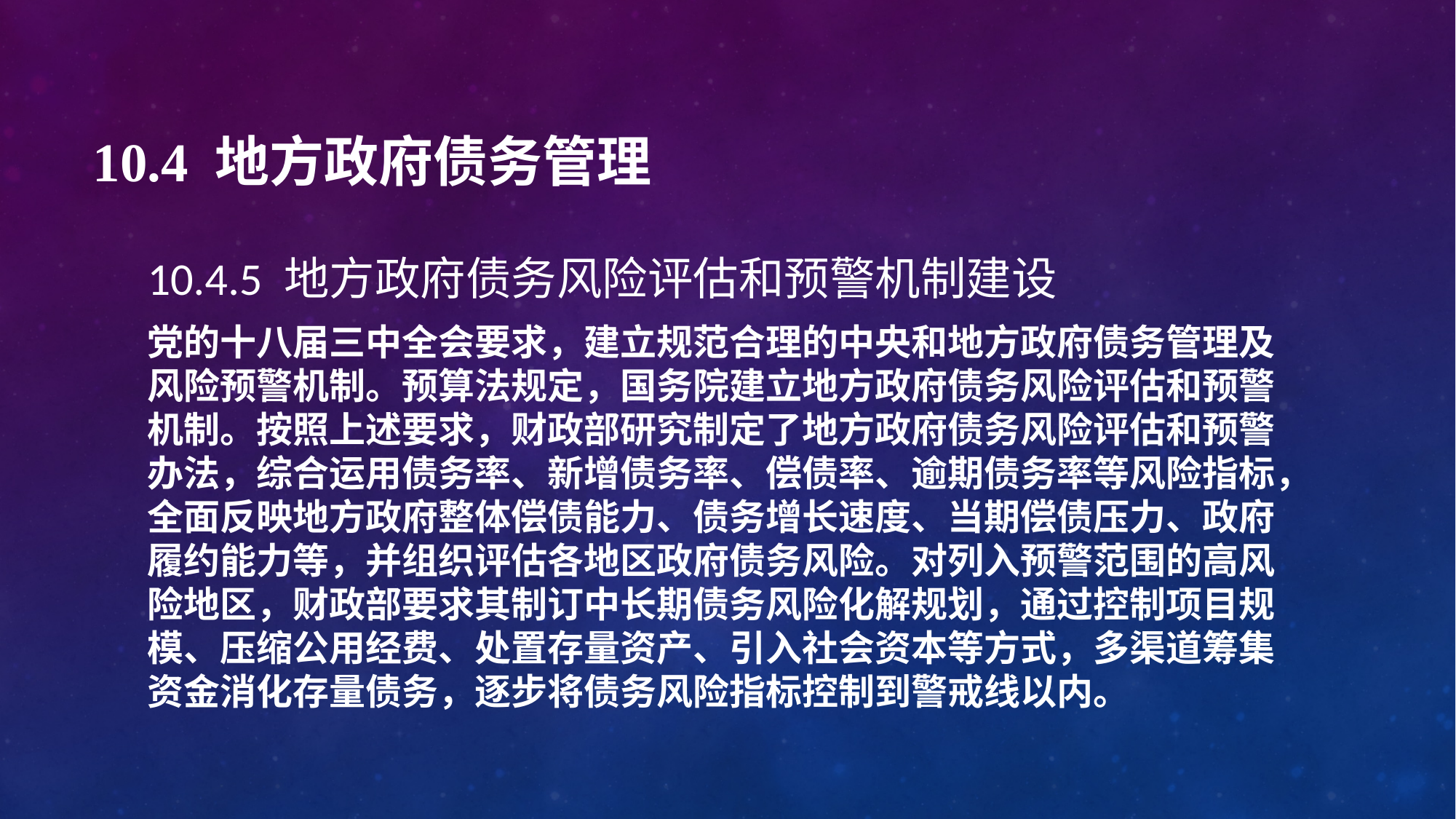

# 10.4 地方政府债务管理
10.4.5 地方政府债务风险评估和预警机制建设
党的十八届三中全会要求，建立规范合理的中央和地方政府债务管理及风险预警机制。预算法规定，国务院建立地方政府债务风险评估和预警机制。按照上述要求，财政部研究制定了地方政府债务风险评估和预警办法，综合运用债务率、新增债务率、偿债率、逾期债务率等风险指标，全面反映地方政府整体偿债能力、债务增长速度、当期偿债压力、政府履约能力等，并组织评估各地区政府债务风险。对列入预警范围的高风险地区，财政部要求其制订中长期债务风险化解规划，通过控制项目规模、压缩公用经费、处置存量资产、引入社会资本等方式，多渠道筹集资金消化存量债务，逐步将债务风险指标控制到警戒线以内。